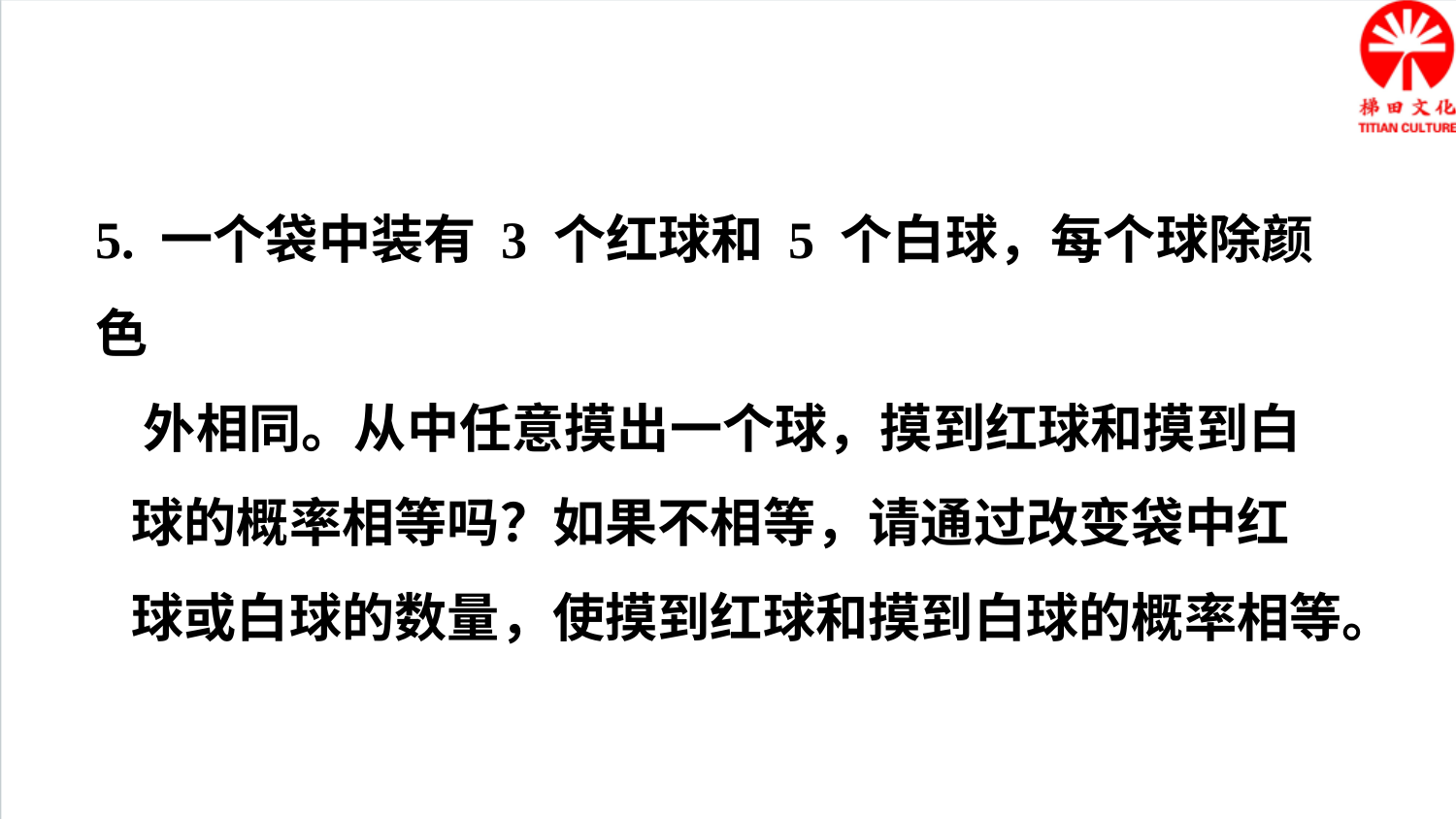

5. 一个袋中装有 3 个红球和 5 个白球，每个球除颜色
   外相同。从中任意摸出一个球，摸到红球和摸到白
  球的概率相等吗？如果不相等，请通过改变袋中红
  球或白球的数量，使摸到红球和摸到白球的概率相等。